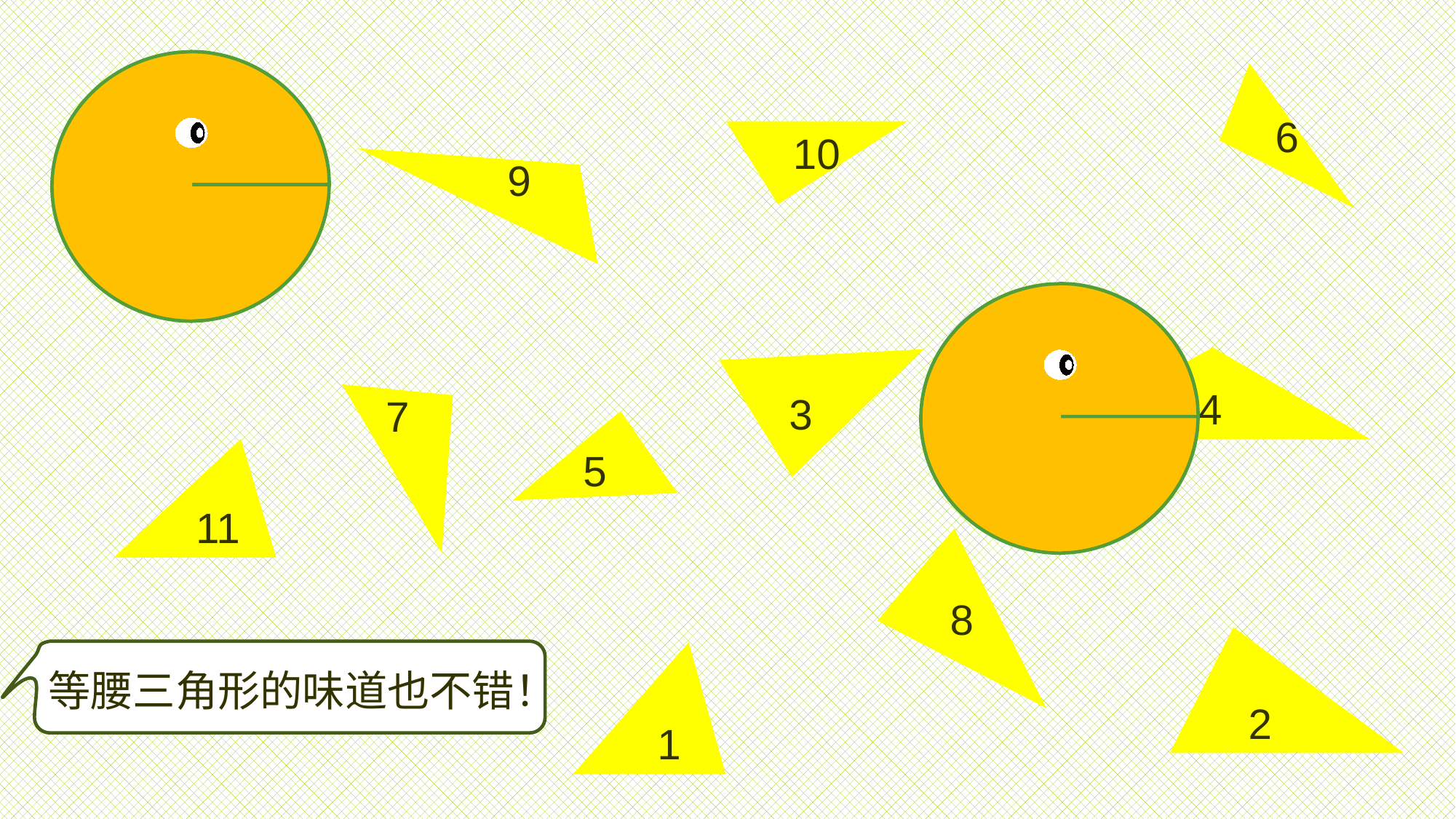

6
10
       9

4
     3
7
5
11
8
2

等腰三角形的味道也不错！
1